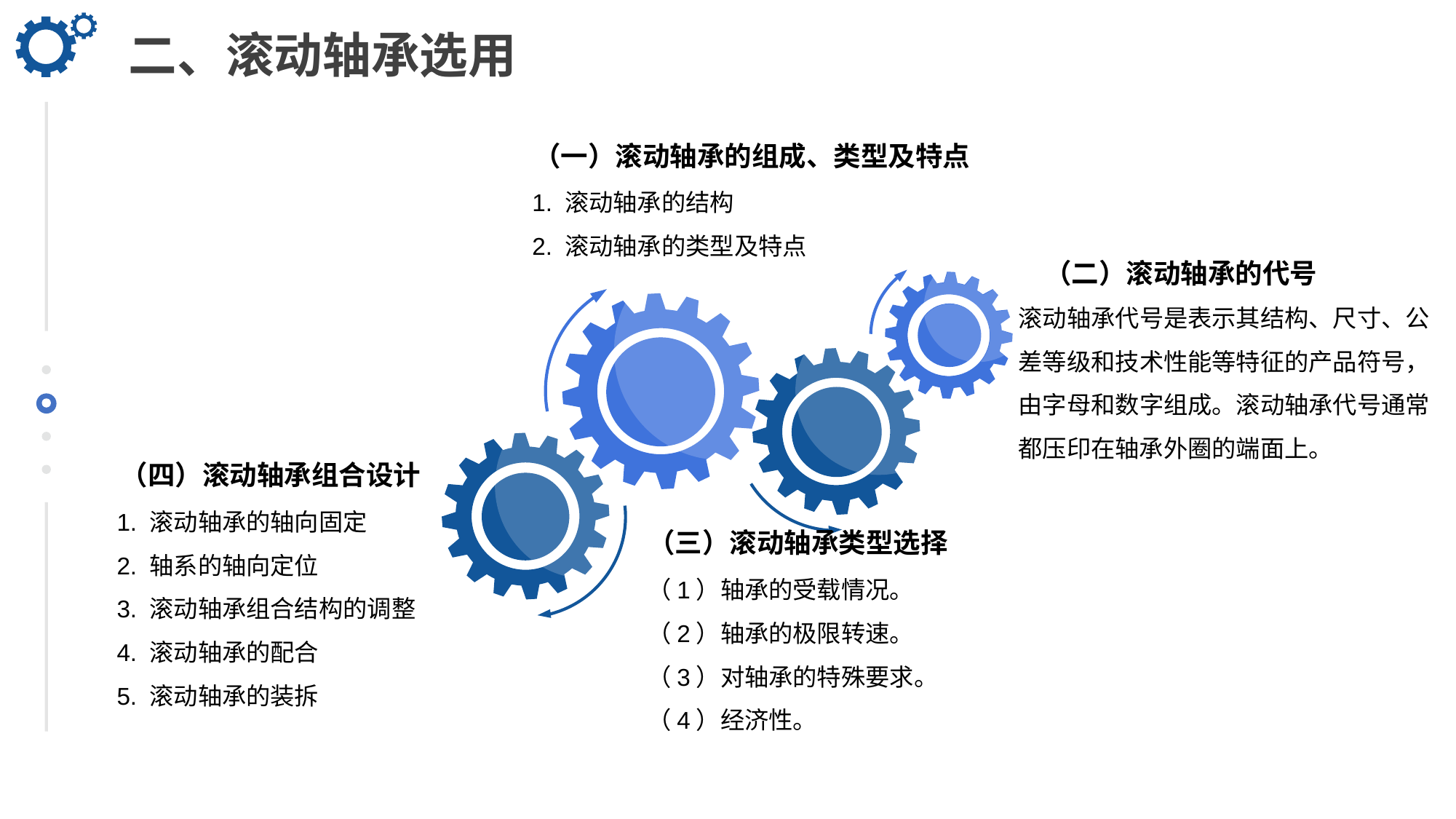

二、滚动轴承选用
（一）滚动轴承的组成、类型及特点
1. 滚动轴承的结构
2. 滚动轴承的类型及特点
（二）滚动轴承的代号

滚动轴承代号是表示其结构、尺寸、公差等级和技术性能等特征的产品符号，由字母和数字组成。滚动轴承代号通常都压印在轴承外圈的端面上。
（四）滚动轴承组合设计
1. 滚动轴承的轴向固定
2. 轴系的轴向定位
3. 滚动轴承组合结构的调整
4. 滚动轴承的配合
5. 滚动轴承的装拆
（三）滚动轴承类型选择
（1）轴承的受载情况。
（2）轴承的极限转速。
（3）对轴承的特殊要求。
（4）经济性。
9